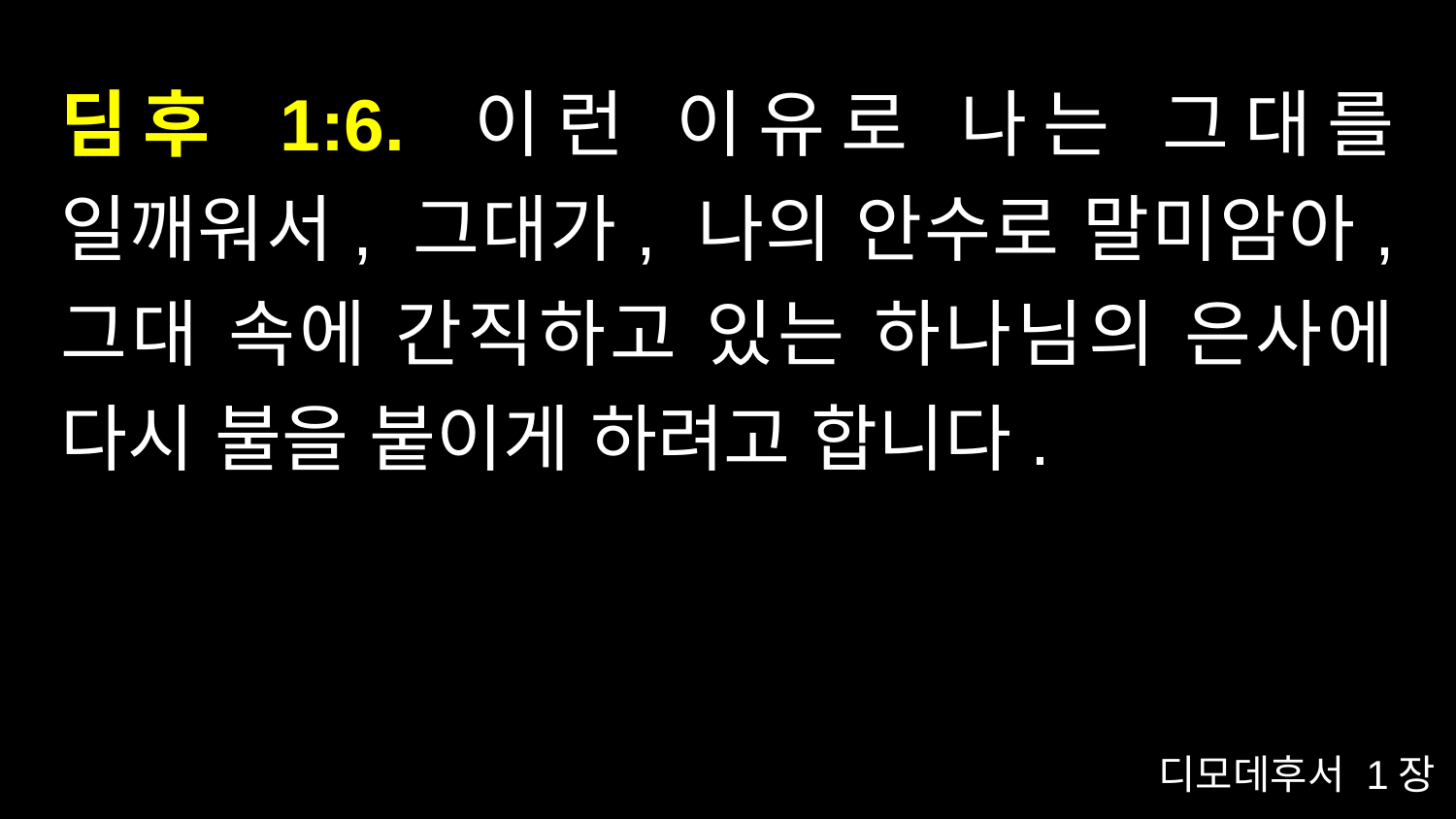

# 딤후 1:6. 이런 이유로 나는 그대를 일깨워서, 그대가, 나의 안수로 말미암아, 그대 속에 간직하고 있는 하나님의 은사에 다시 불을 붙이게 하려고 합니다.
디모데후서 1장